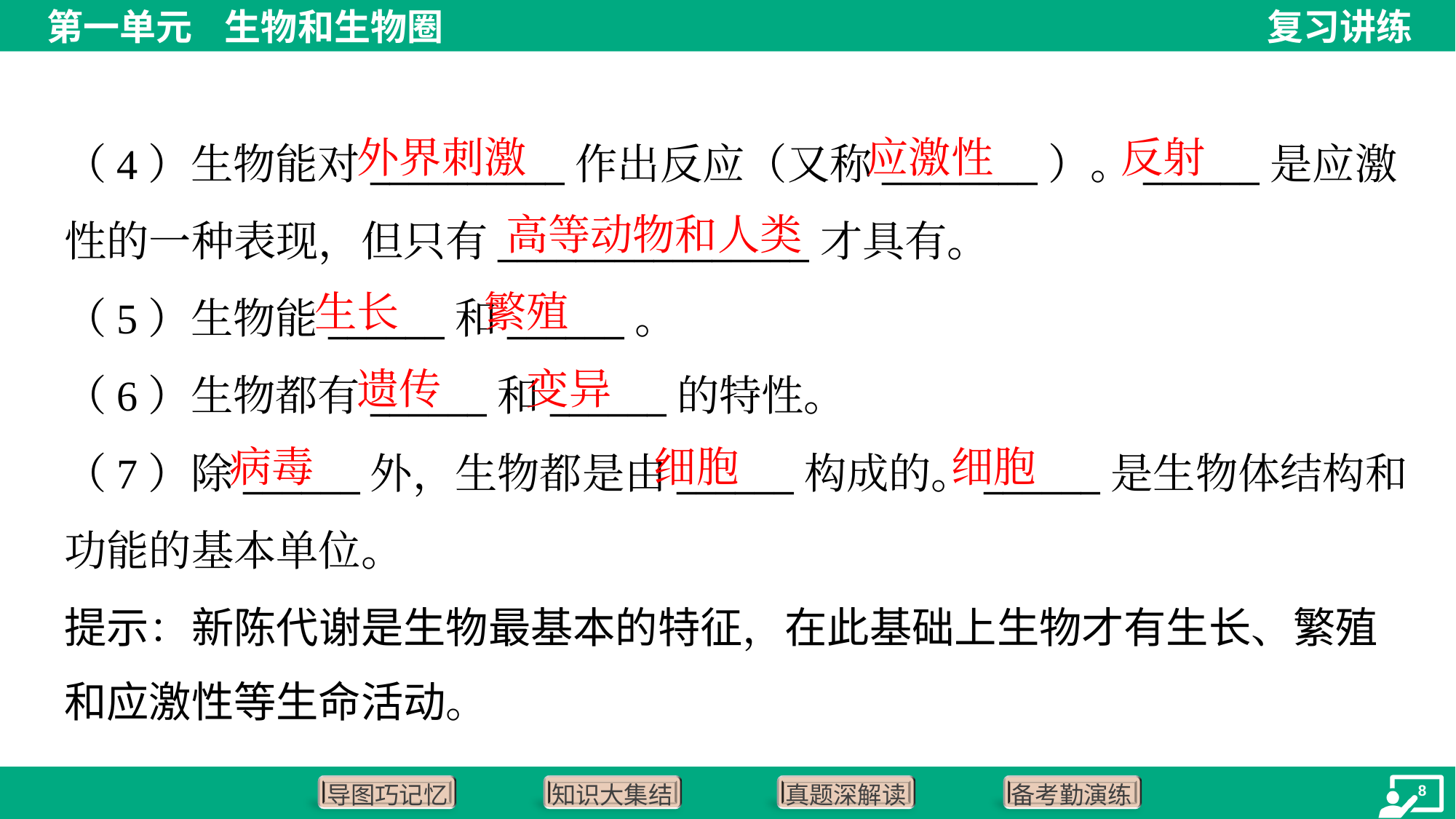

外界刺激
应激性
反射
（4）生物能对__________作出反应（又称________）。______是应激
性的一种表现，但只有________________才具有。
（5）生物能______和______。
（6）生物都有______和______的特性。
（7）除______外，生物都是由______构成的。______是生物体结构和
功能的基本单位。
提示：新陈代谢是生物最基本的特征，在此基础上生物才有生长、繁殖
和应激性等生命活动。
高等动物和人类
生长
繁殖
遗传
变异
病毒
细胞
细胞